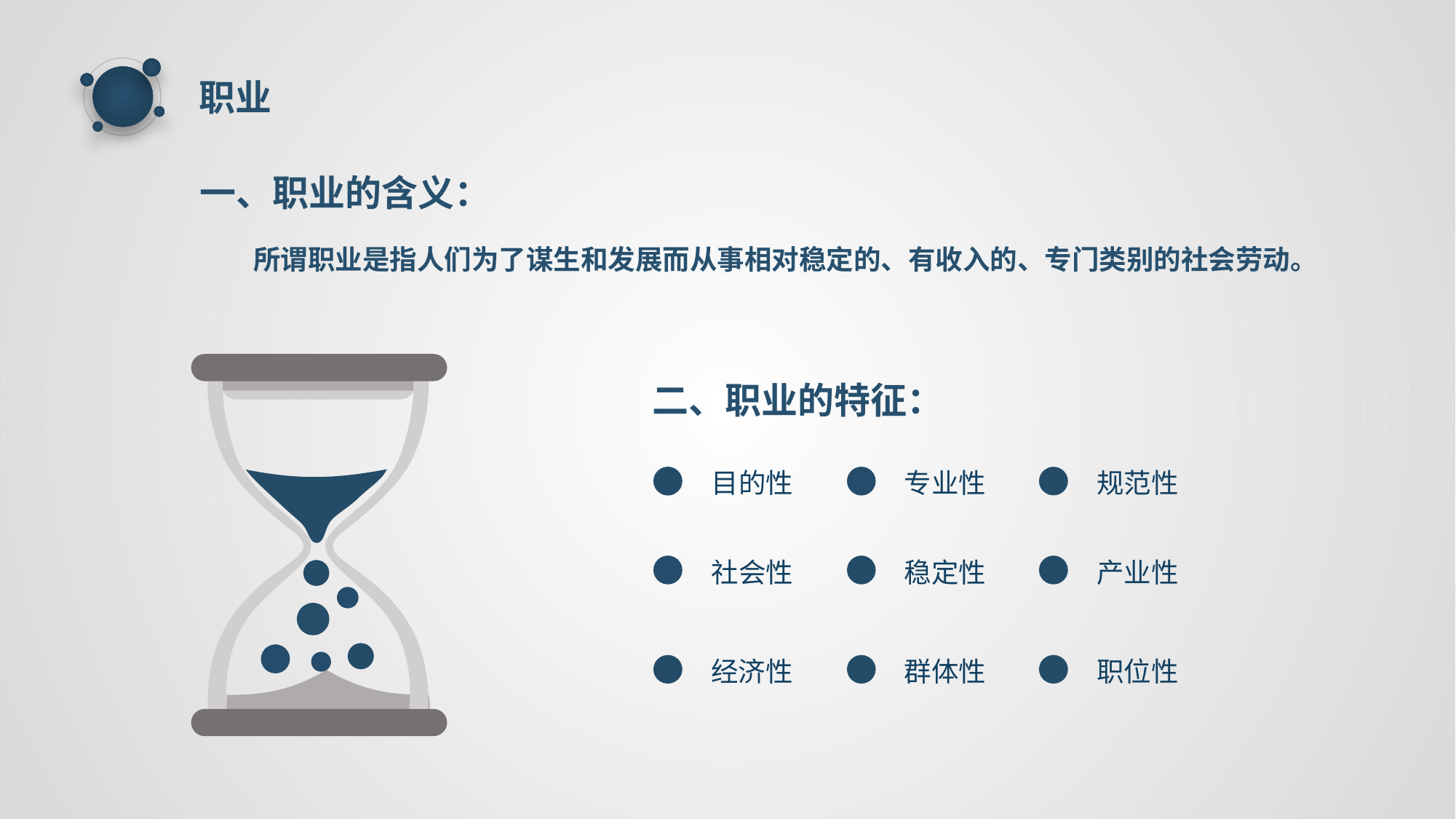

职业
一、职业的含义：
所谓职业是指人们为了谋生和发展而从事相对稳定的、有收入的、专门类别的社会劳动。

二、职业的特征：
目的性
专业性
规范性

社会性
稳定性
产业性

经济性
群体性
职位性